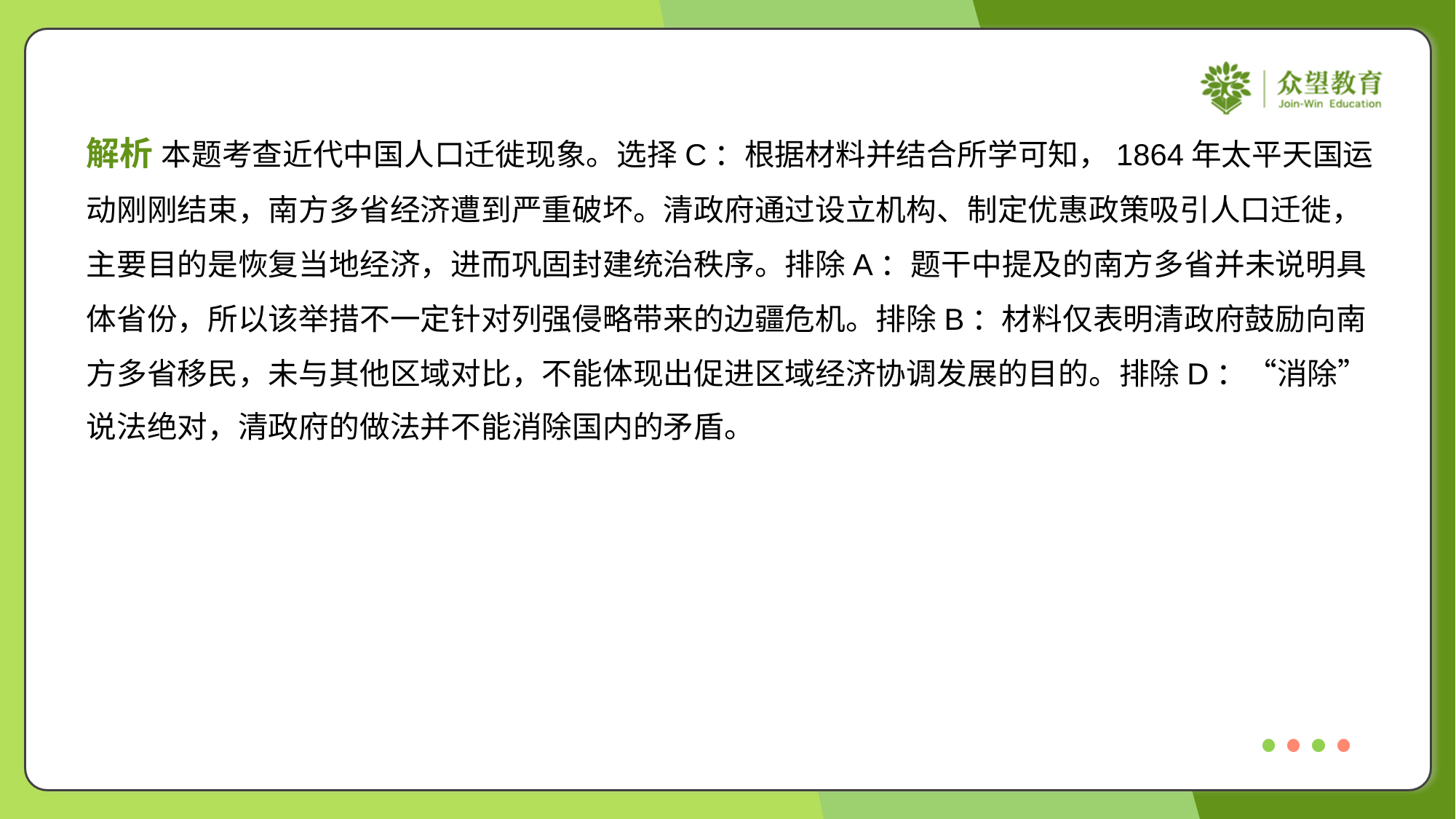

解析 本题考查近代中国人口迁徙现象。选择C：根据材料并结合所学可知，1864年太平天国运
动刚刚结束，南方多省经济遭到严重破坏。清政府通过设立机构、制定优惠政策吸引人口迁徙，
主要目的是恢复当地经济，进而巩固封建统治秩序。排除A：题干中提及的南方多省并未说明具
体省份，所以该举措不一定针对列强侵略带来的边疆危机。排除B：材料仅表明清政府鼓励向南
方多省移民，未与其他区域对比，不能体现出促进区域经济协调发展的目的。排除D：“消除”
说法绝对，清政府的做法并不能消除国内的矛盾。